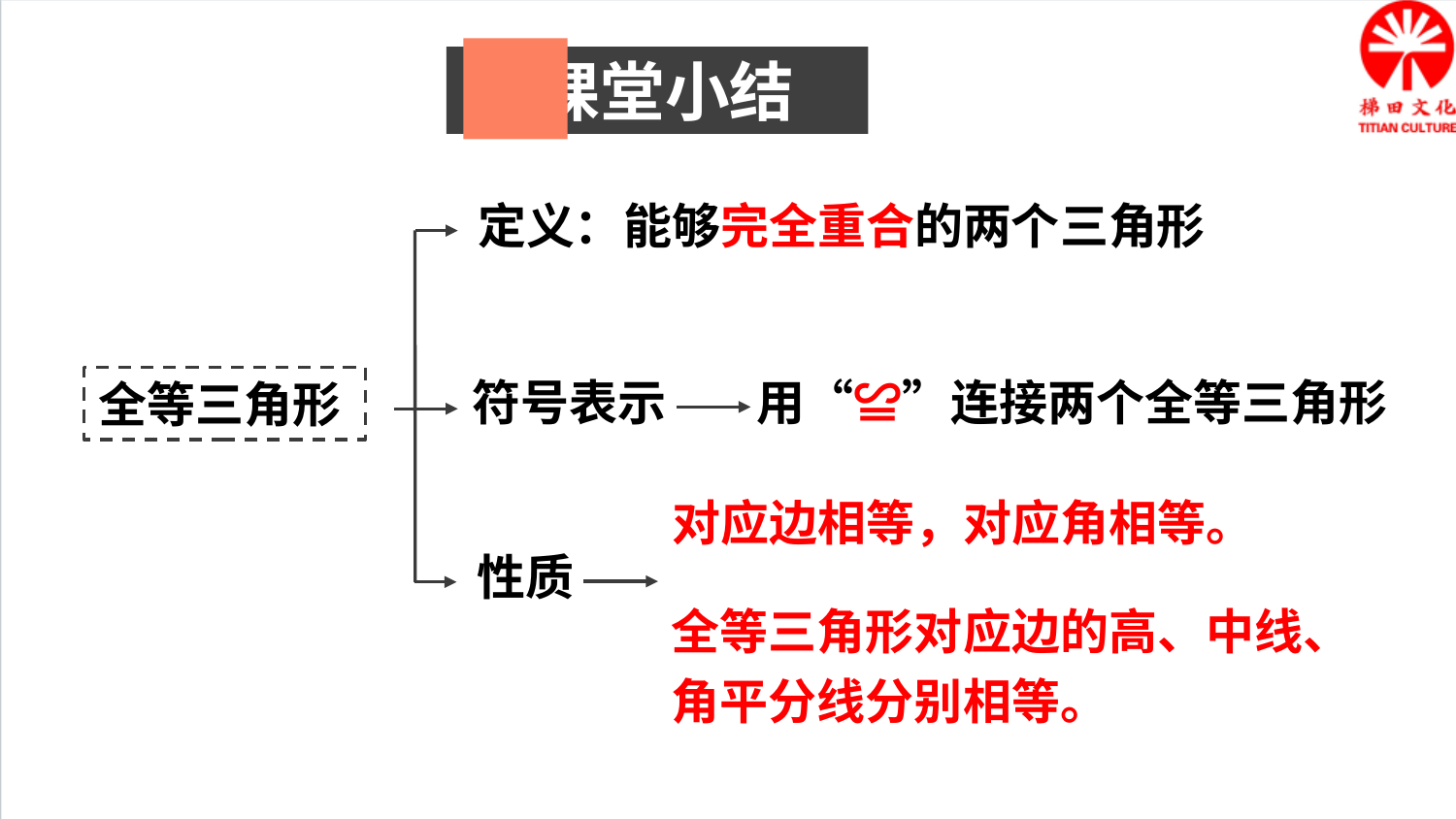

课堂小结
定义：能够完全重合的两个三角形
符号表示
用“≌”连接两个全等三角形
全等三角形
对应边相等，对应角相等。
性质
全等三角形对应边的高、中线、角平分线分别相等。